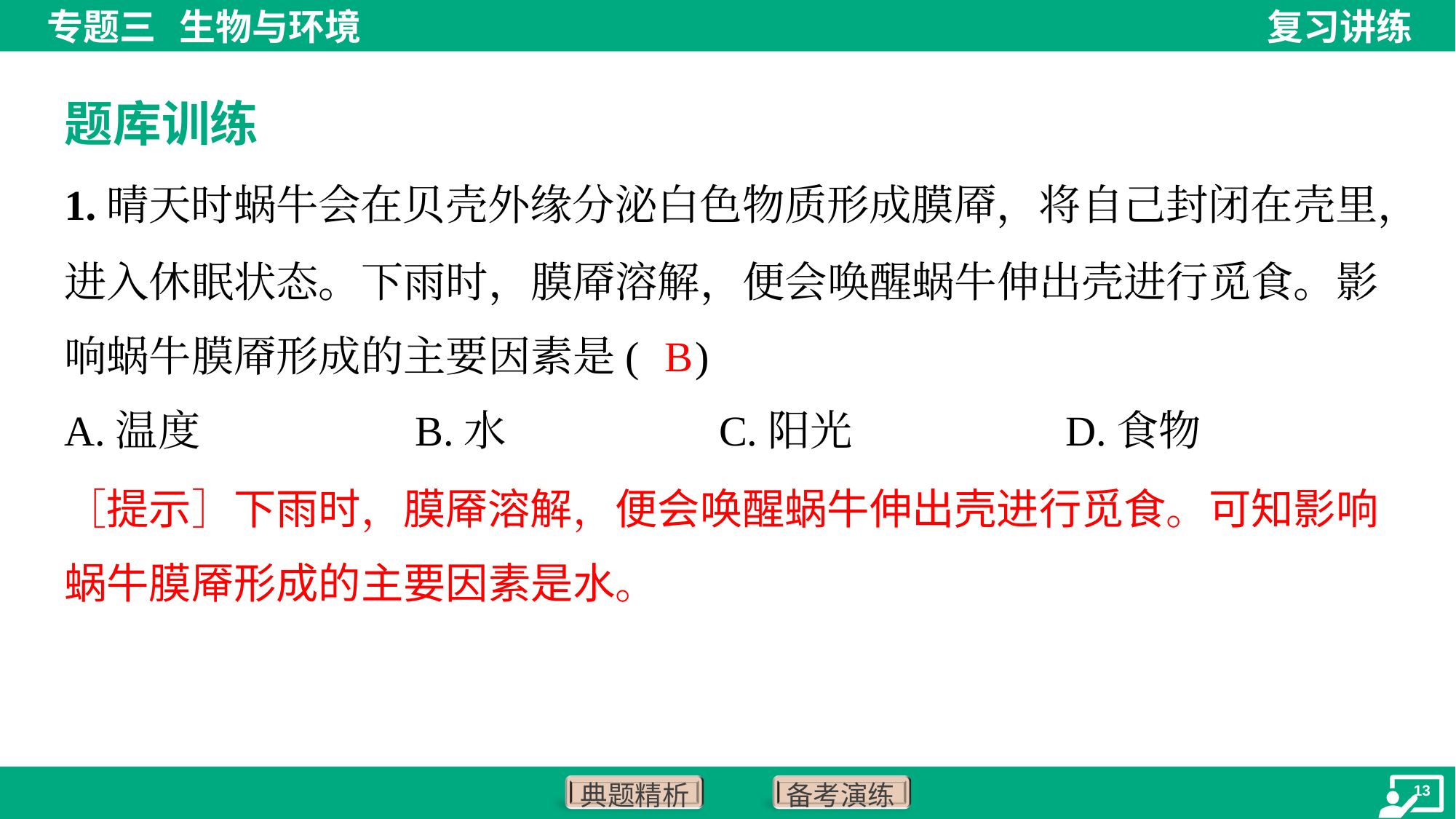

题库训练
1.晴天时蜗牛会在贝壳外缘分泌白色物质形成膜厣，将自己封闭在壳里，
进入休眠状态。下雨时，膜厣溶解，便会唤醒蜗牛伸出壳进行觅食。影
响蜗牛膜厣形成的主要因素是(     )
B
A.温度	B.水	C.阳光	D.食物
［提示］下雨时，膜厣溶解，便会唤醒蜗牛伸出壳进行觅食。可知影响
蜗牛膜厣形成的主要因素是水。